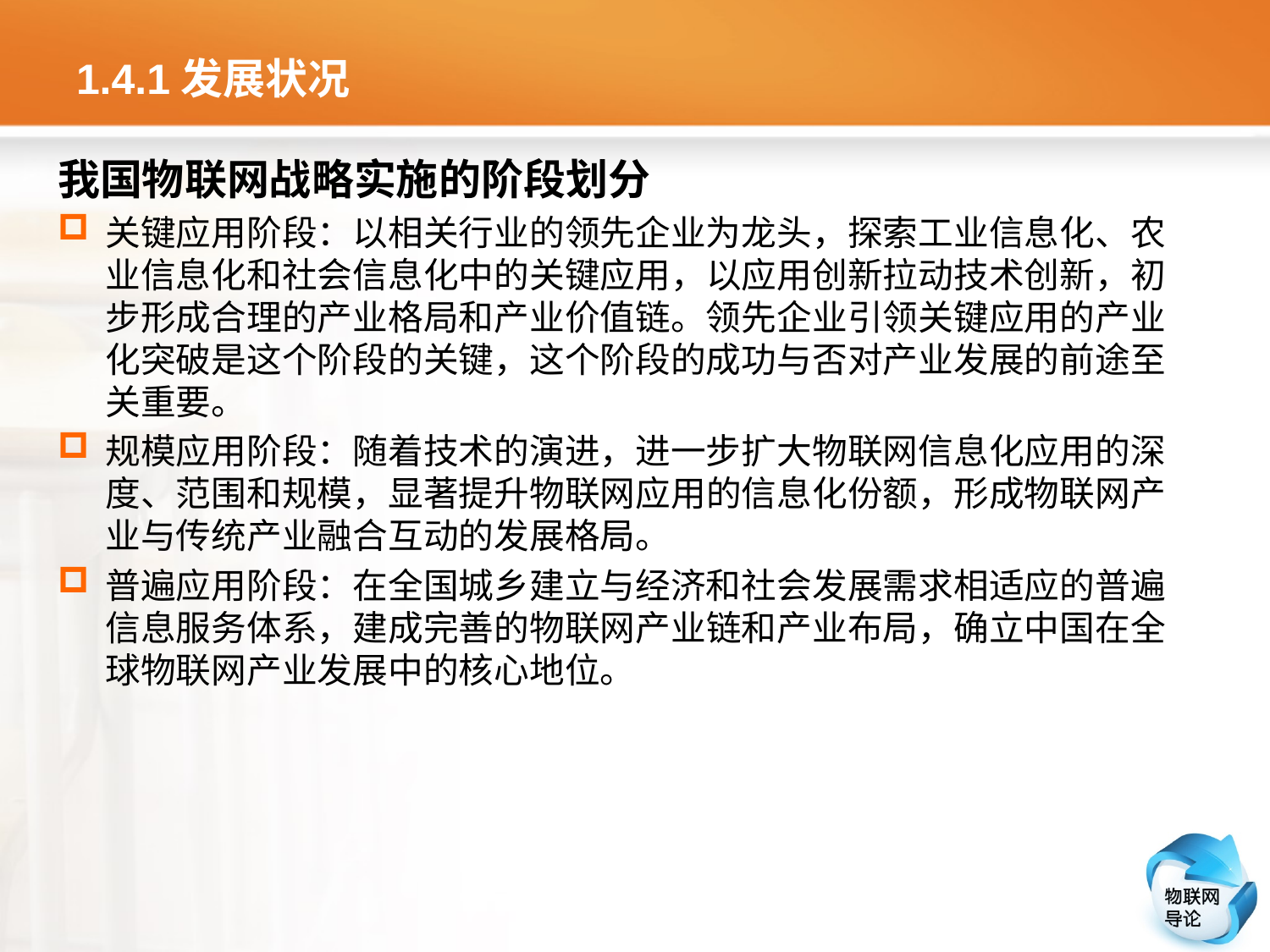

# 1.4.1发展状况
我国物联网战略实施的阶段划分
关键应用阶段：以相关行业的领先企业为龙头，探索工业信息化、农业信息化和社会信息化中的关键应用，以应用创新拉动技术创新，初步形成合理的产业格局和产业价值链。领先企业引领关键应用的产业化突破是这个阶段的关键，这个阶段的成功与否对产业发展的前途至关重要。
规模应用阶段：随着技术的演进，进一步扩大物联网信息化应用的深度、范围和规模，显著提升物联网应用的信息化份额，形成物联网产业与传统产业融合互动的发展格局。
普遍应用阶段：在全国城乡建立与经济和社会发展需求相适应的普遍信息服务体系，建成完善的物联网产业链和产业布局，确立中国在全球物联网产业发展中的核心地位。